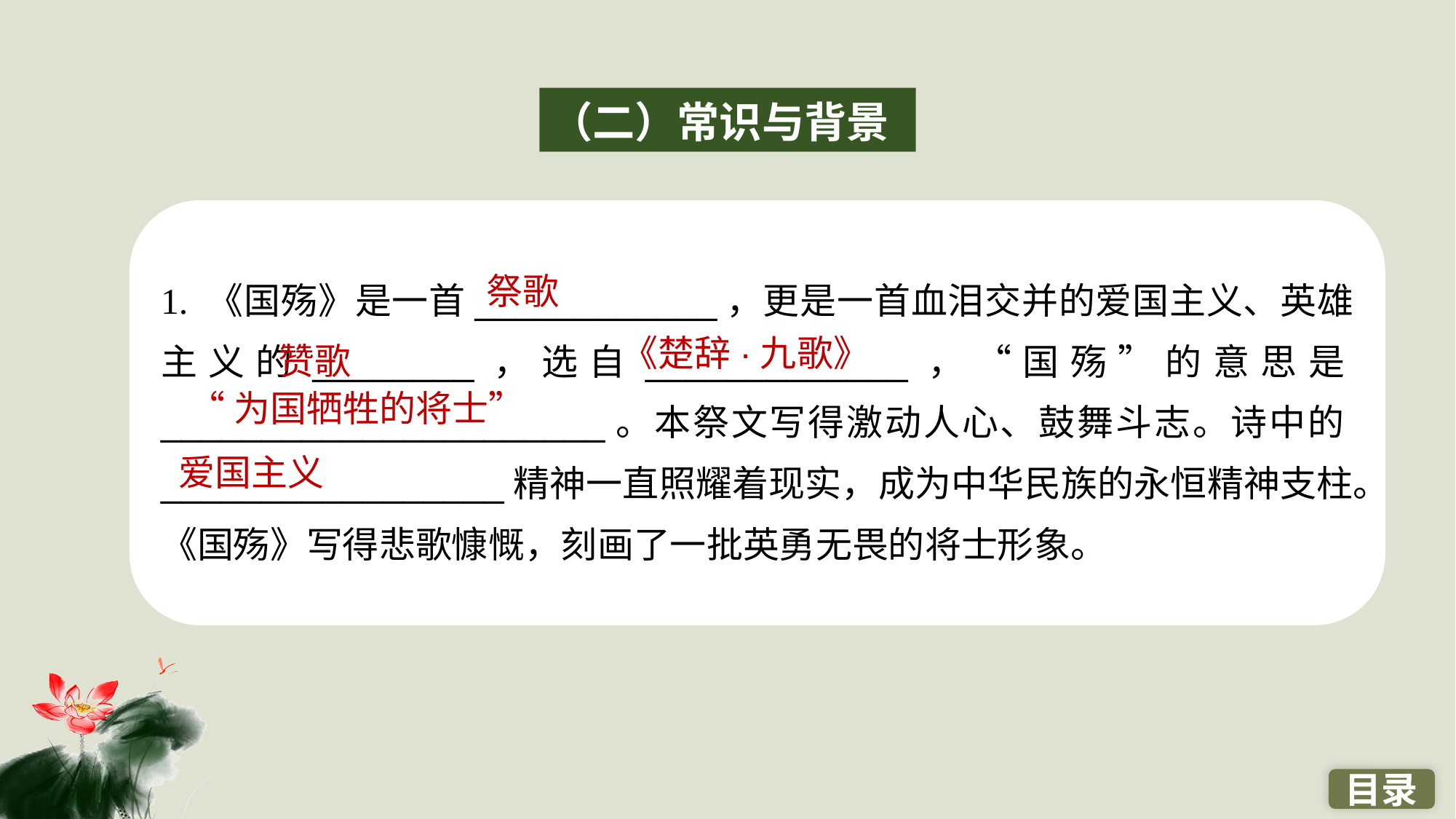

（二）常识与背景
1. 《国殇》是一首____________，更是一首血泪交并的爱国主义、英雄主义的________，选自_____________，“国殇”的意思是______________________。本祭文写得激动人心、鼓舞斗志。诗中的_________________精神一直照耀着现实，成为中华民族的永恒精神支柱。《国殇》写得悲歌慷慨，刻画了一批英勇无畏的将士形象。
祭歌
《楚辞·九歌》
赞歌
“为国牺牲的将士”
爱国主义